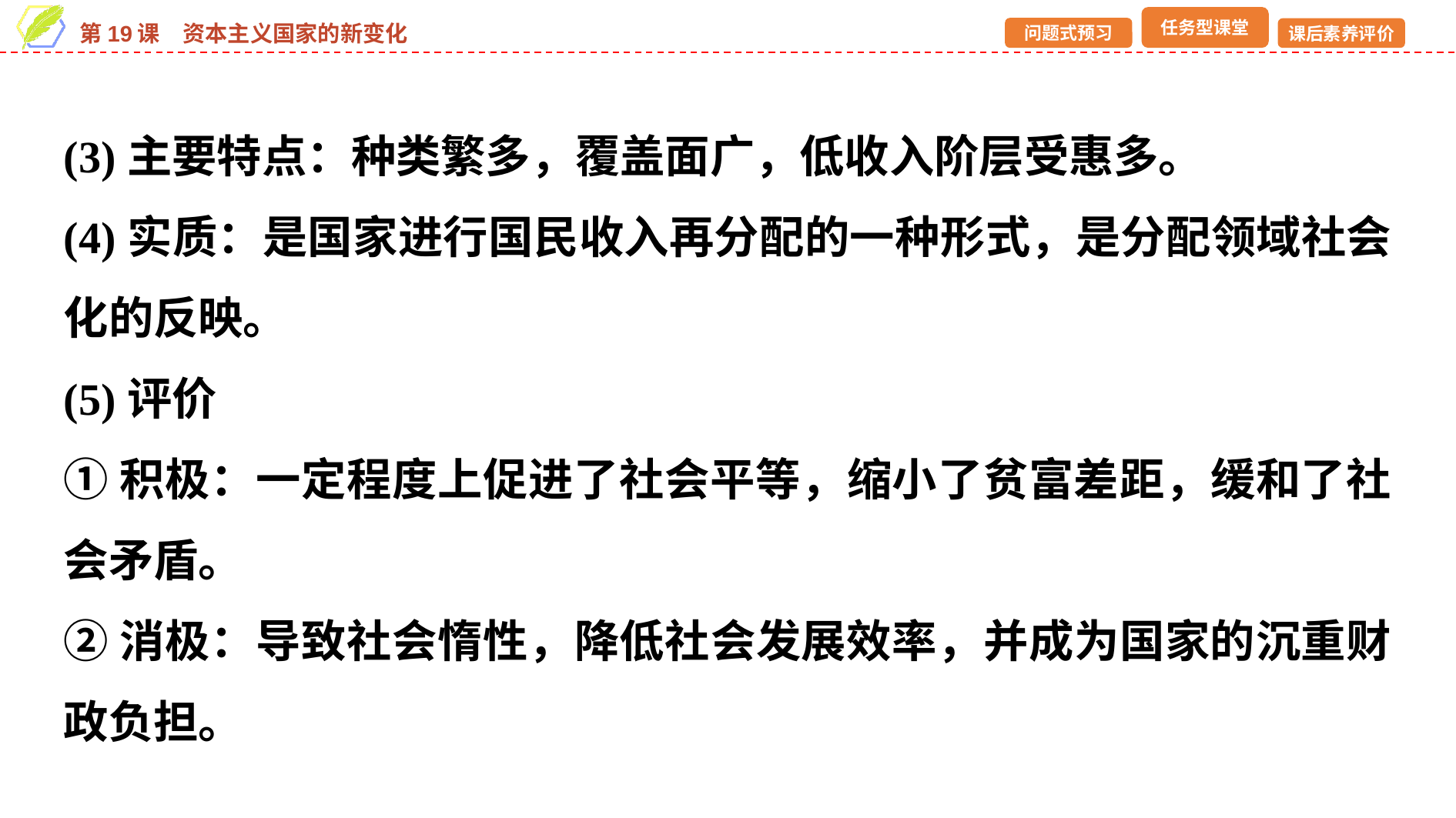

(3)主要特点：种类繁多，覆盖面广，低收入阶层受惠多。
(4)实质：是国家进行国民收入再分配的一种形式，是分配领域社会化的反映。
(5)评价
①积极：一定程度上促进了社会平等，缩小了贫富差距，缓和了社会矛盾。
②消极：导致社会惰性，降低社会发展效率，并成为国家的沉重财政负担。